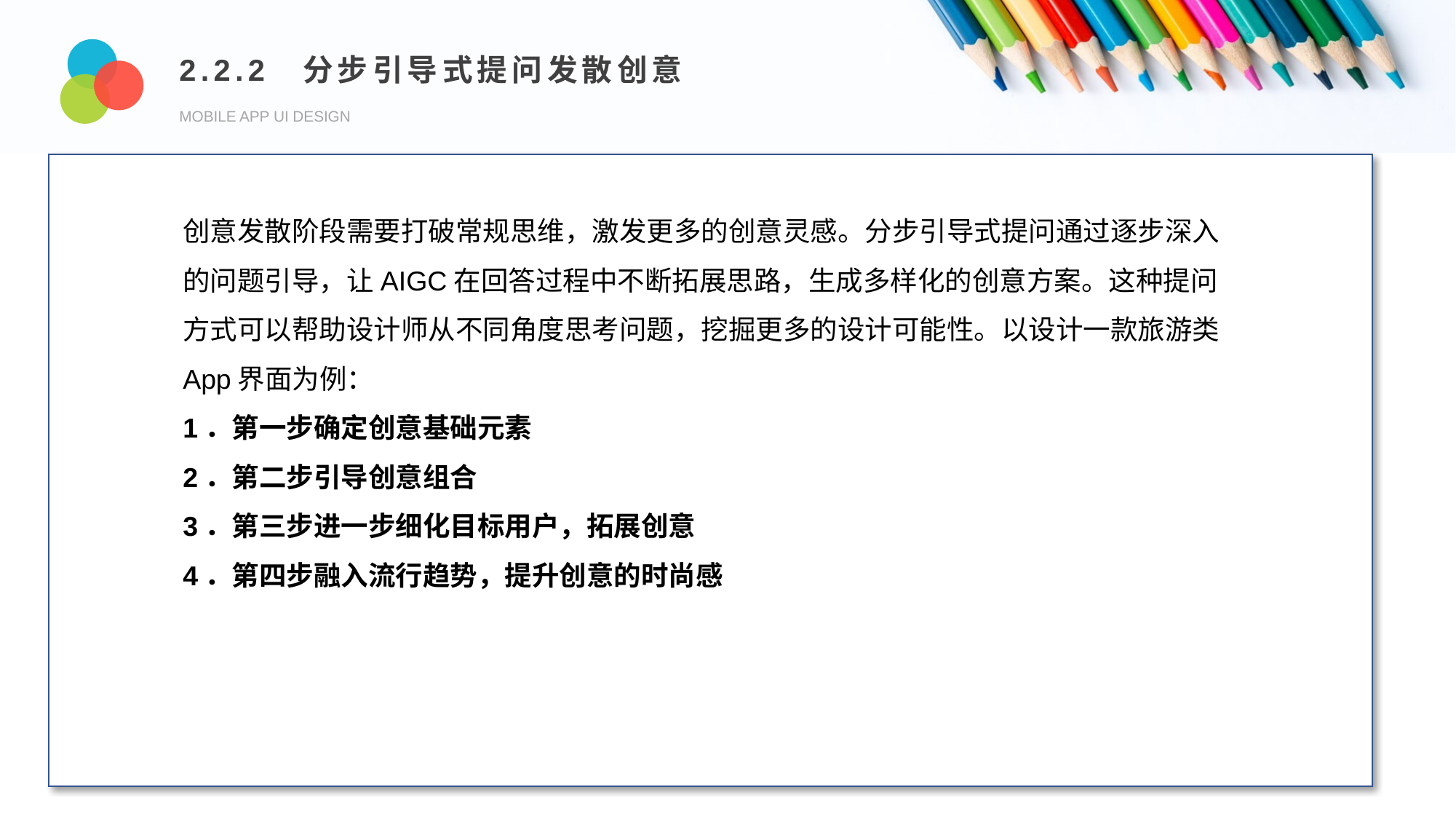

2.2.2  分步引导式提问发散创意
MOBILE APP UI DESIGN
Design and Production
创意发散阶段需要打破常规思维，激发更多的创意灵感。分步引导式提问通过逐步深入的问题引导，让AIGC在回答过程中不断拓展思路，生成多样化的创意方案。这种提问方式可以帮助设计师从不同角度思考问题，挖掘更多的设计可能性。以设计一款旅游类App界面为例：
1．第一步确定创意基础元素
2．第二步引导创意组合
3．第三步进一步细化目标用户，拓展创意
4．第四步融入流行趋势，提升创意的时尚感